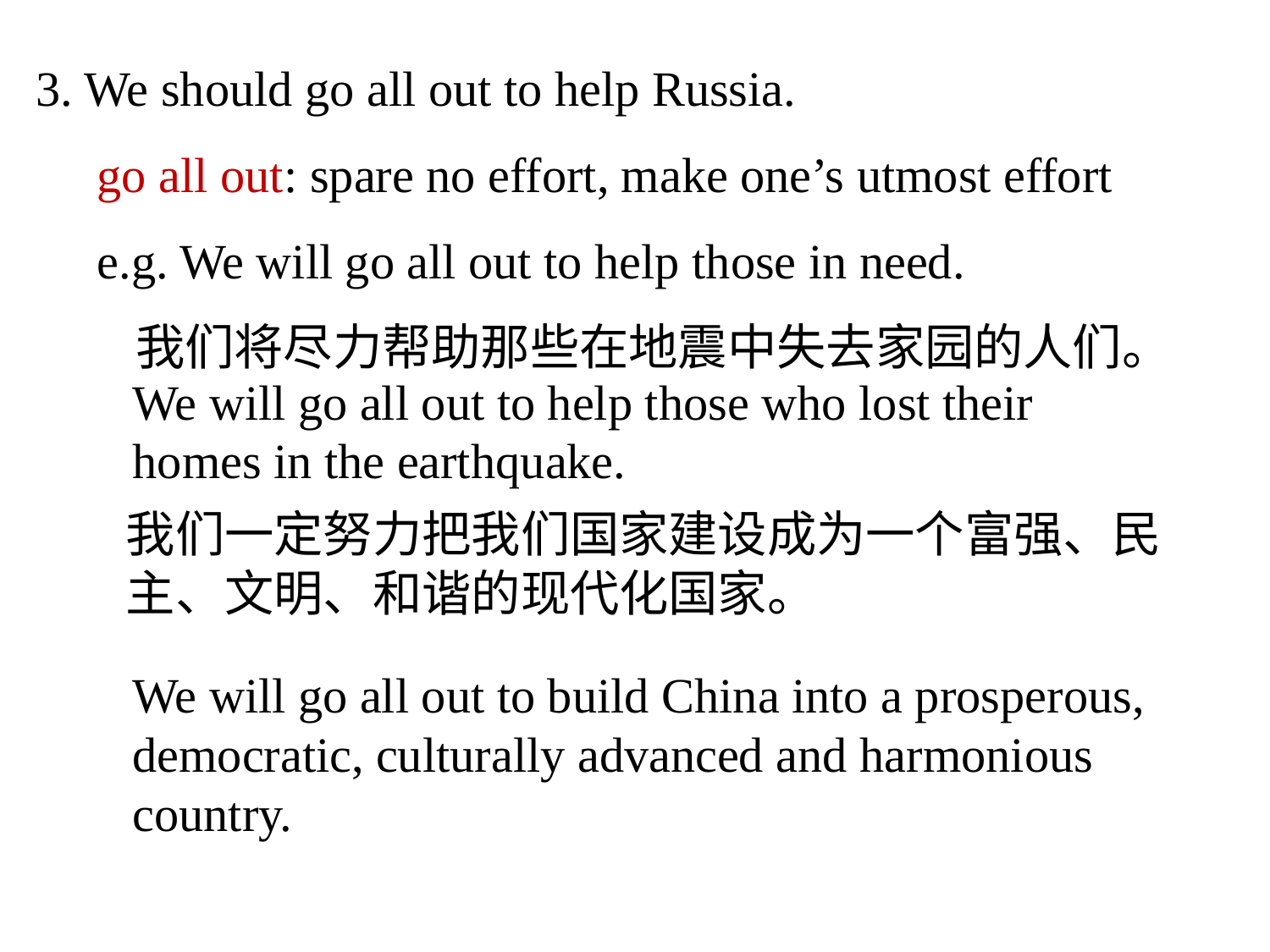

3. We should go all out to help Russia.
     go all out: spare no effort, make one’s utmost effort
     e.g. We will go all out to help those in need.
        我们将尽力帮助那些在地震中失去家园的人们。

We will go all out to help those who lost their homes in the earthquake.
我们一定努力把我们国家建设成为一个富强、民主、文明、和谐的现代化国家。
We will go all out to build China into a prosperous, democratic, culturally advanced and harmonious country.